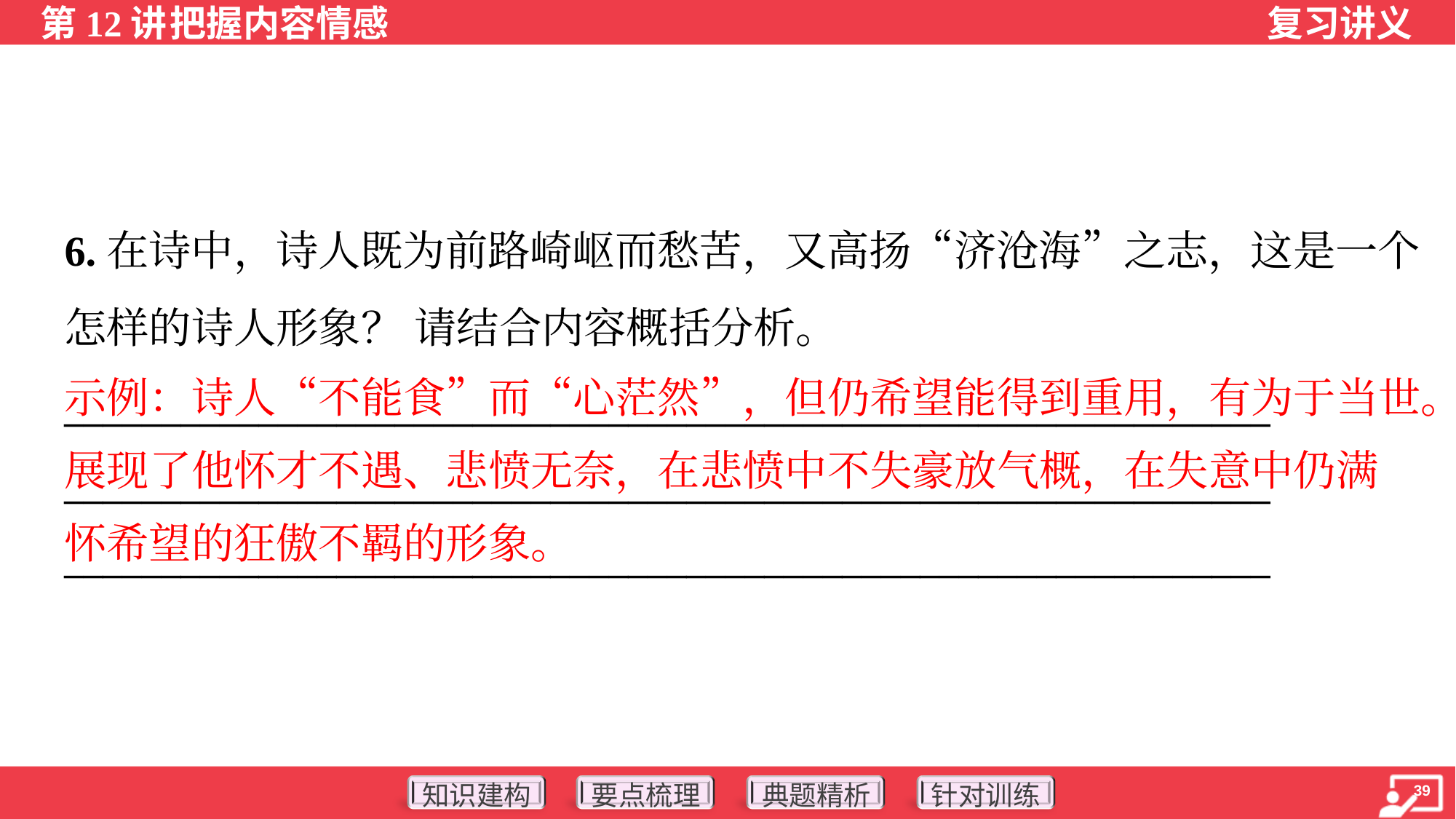

6.在诗中，诗人既为前路崎岖而愁苦，又高扬“济沧海”之志，这是一个
怎样的诗人形象？ 请结合内容概括分析。
______________________________________________________________
______________________________________________________________
______________________________________________________________
示例：诗人“不能食”而“心茫然”，但仍希望能得到重用，有为于当世。
展现了他怀才不遇、悲愤无奈，在悲愤中不失豪放气概，在失意中仍满
怀希望的狂傲不羁的形象。